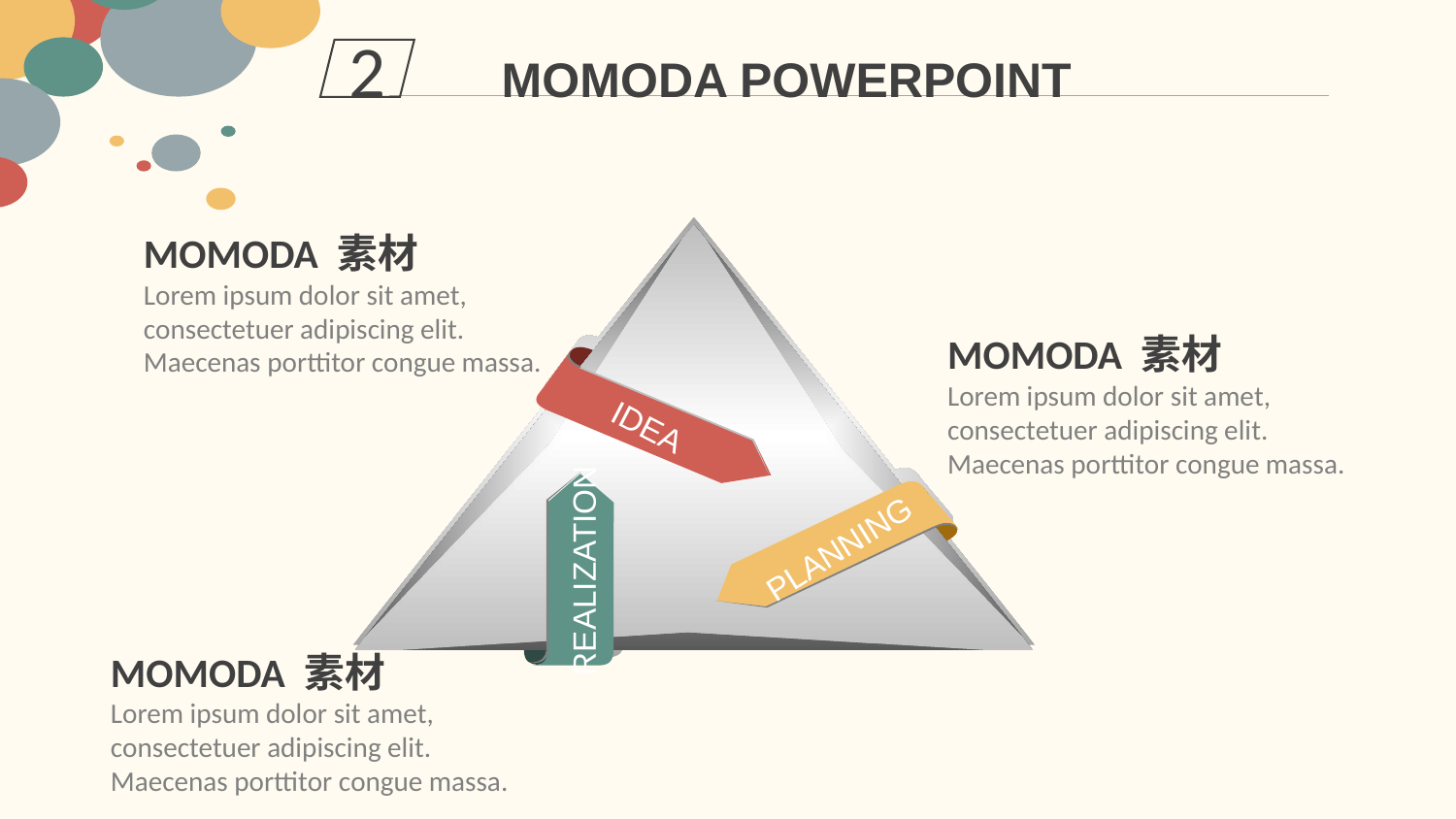

2
MOMODA POWERPOINT

MOMODA 素材
Lorem ipsum dolor sit amet, consectetuer adipiscing elit. Maecenas porttitor congue massa.

MOMODA 素材
Lorem ipsum dolor sit amet, consectetuer adipiscing elit. Maecenas porttitor congue massa.

IDEA

PLANNING
REALIZATION
MOMODA 素材
Lorem ipsum dolor sit amet, consectetuer adipiscing elit. Maecenas porttitor congue massa.